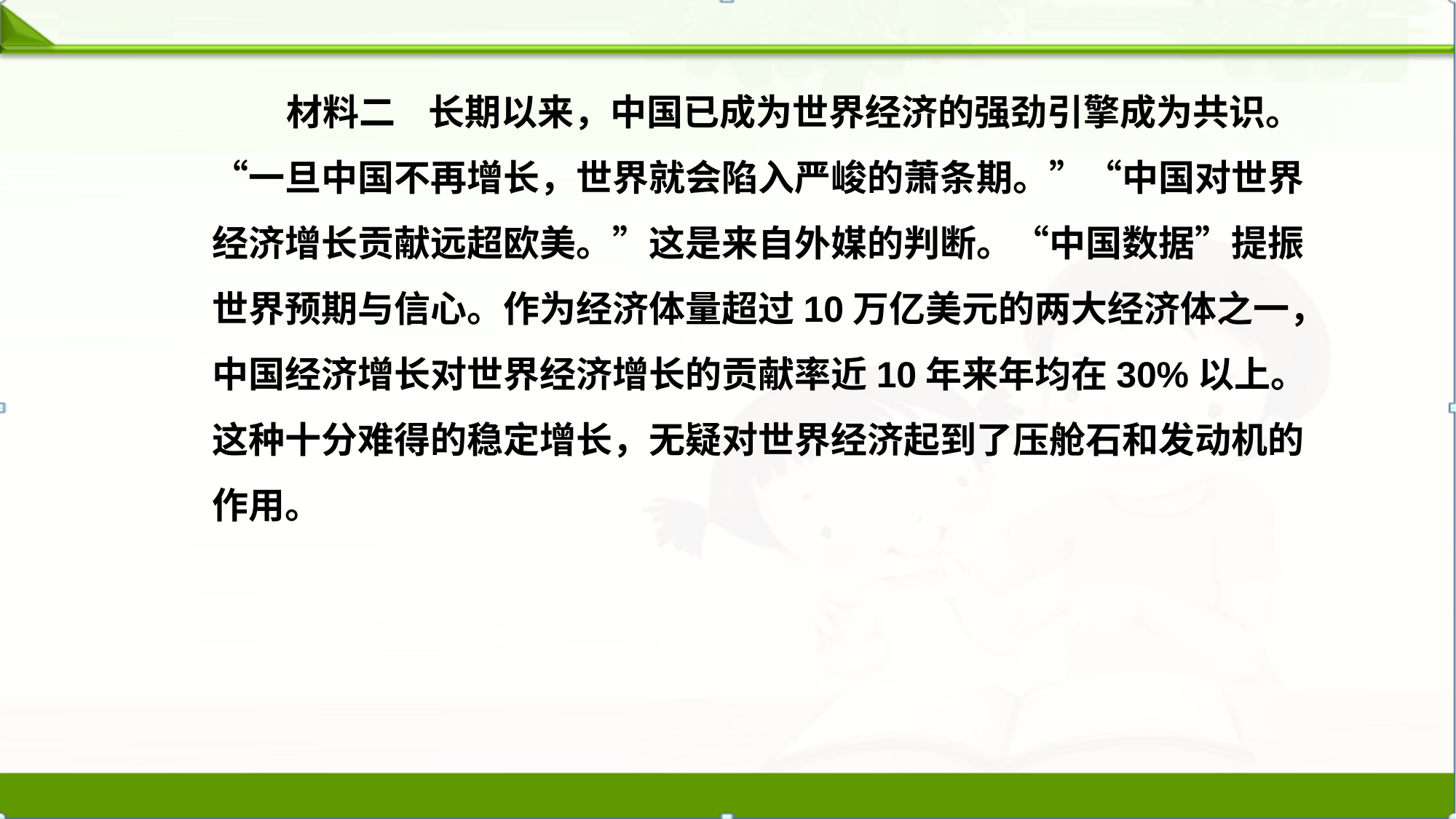

材料二    长期以来，中国已成为世界经济的强劲引擎成为共识。“一旦中国不再增长，世界就会陷入严峻的萧条期。”“中国对世界经济增长贡献远超欧美。”这是来自外媒的判断。“中国数据”提振世界预期与信心。作为经济体量超过10万亿美元的两大经济体之一，中国经济增长对世界经济增长的贡献率近10年来年均在30%以上。这种十分难得的稳定增长，无疑对世界经济起到了压舱石和发动机的作用。